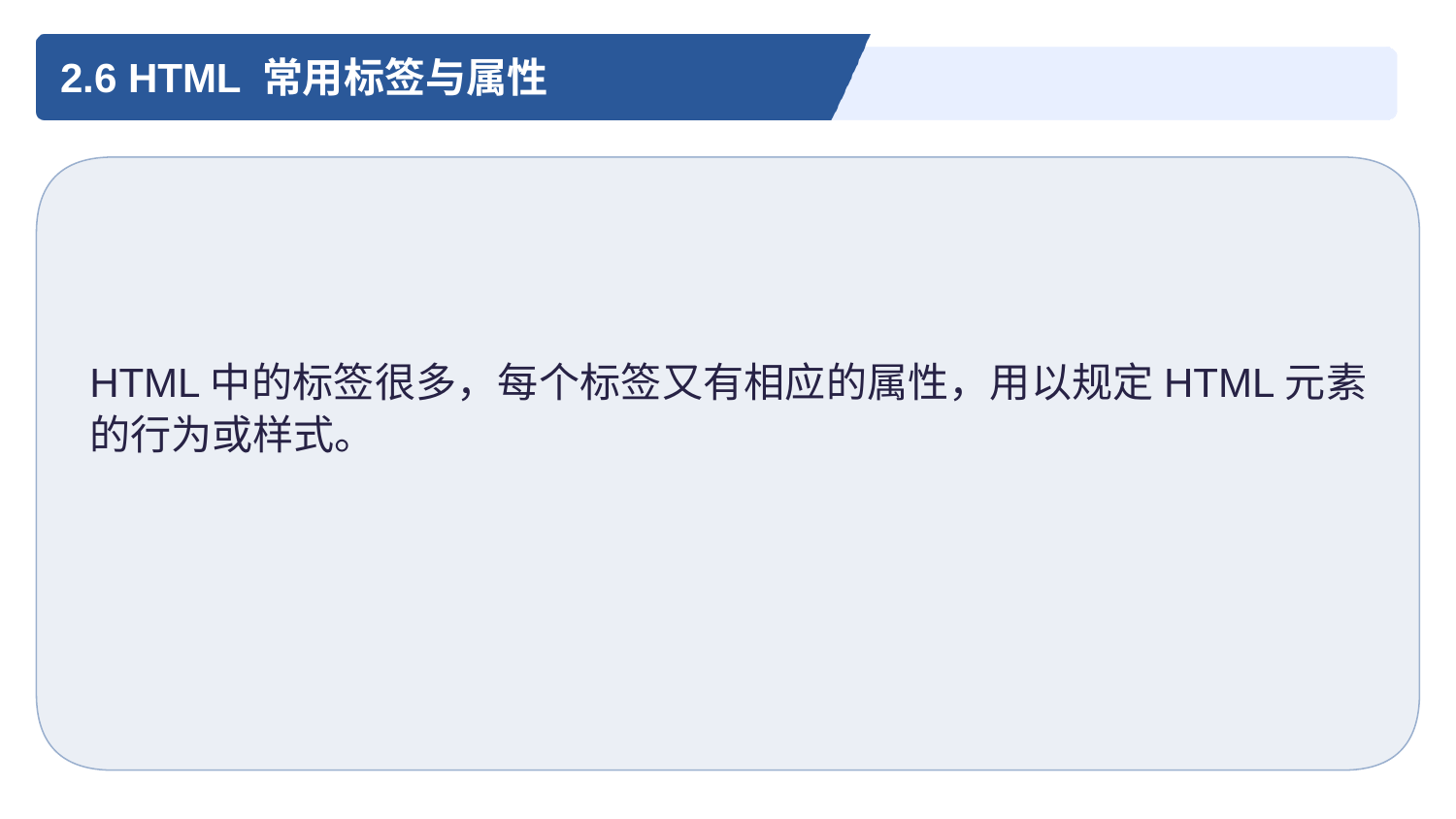

2.6 HTML 常用标签与属性

HTML中的标签很多，每个标签又有相应的属性，用以规定HTML元素的行为或样式。